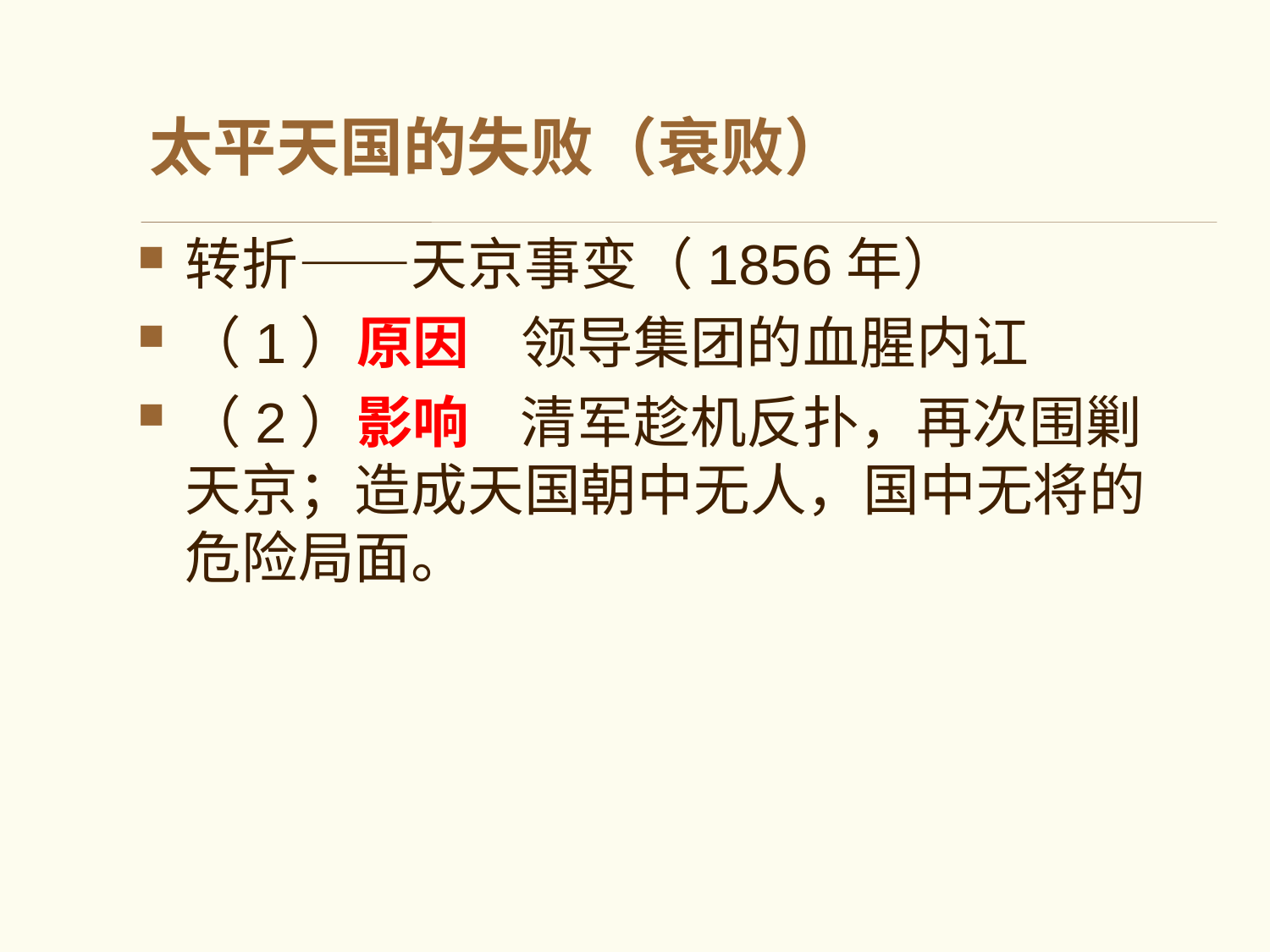

# 太平天国的失败（衰败）
转折——天京事变（1856年）
（1）原因    领导集团的血腥内讧
（2）影响    清军趁机反扑，再次围剿天京；造成天国朝中无人，国中无将的危险局面。